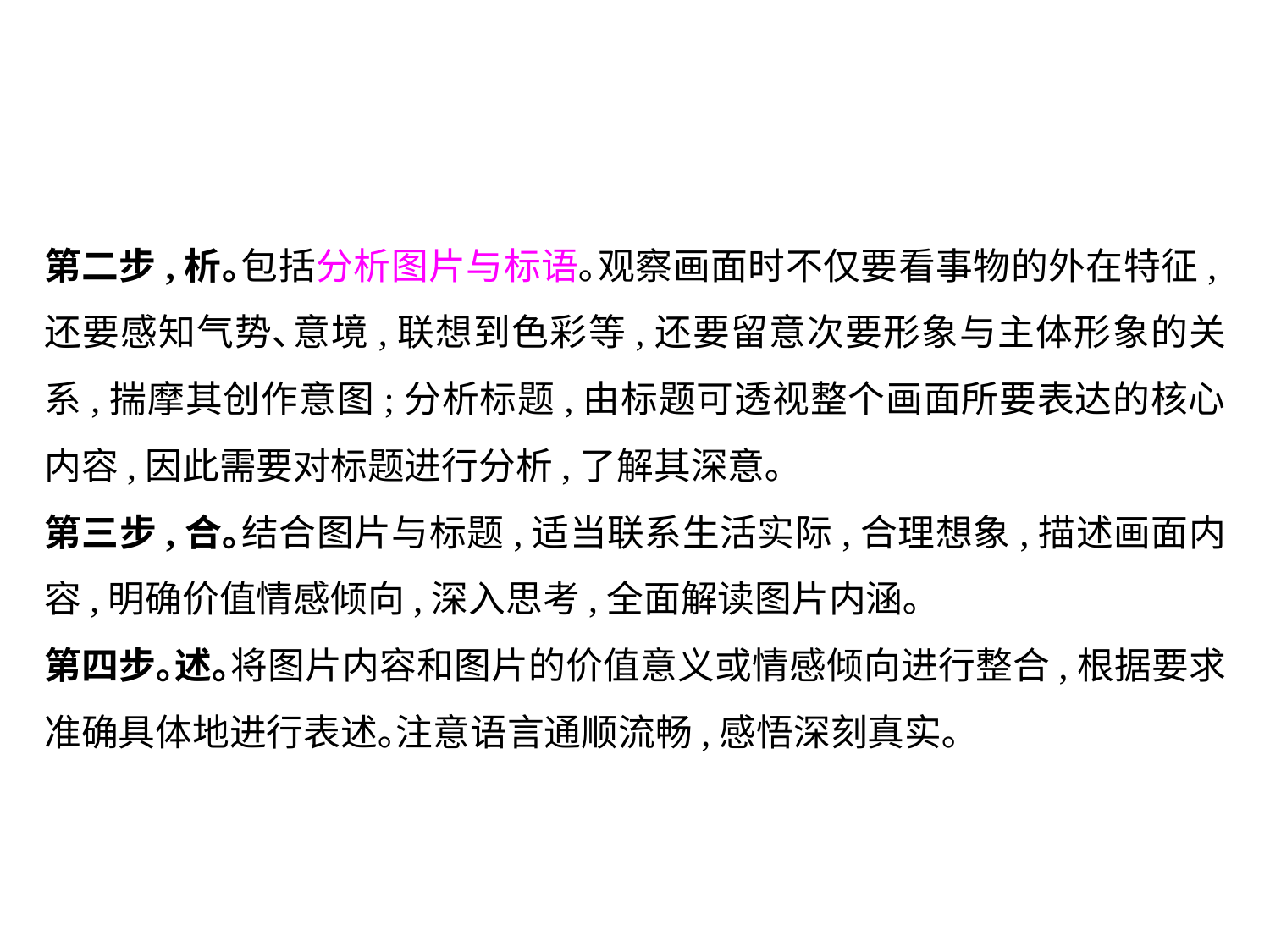

第二步,析｡包括分析图片与标语｡观察画面时不仅要看事物的外在特征,还要感知气势､意境,联想到色彩等,还要留意次要形象与主体形象的关系,揣摩其创作意图;分析标题,由标题可透视整个画面所要表达的核心内容,因此需要对标题进行分析,了解其深意｡
第三步,合｡结合图片与标题,适当联系生活实际,合理想象,描述画面内容,明确价值情感倾向,深入思考,全面解读图片内涵｡
第四步｡述｡将图片内容和图片的价值意义或情感倾向进行整合,根据要求准确具体地进行表述｡注意语言通顺流畅,感悟深刻真实｡